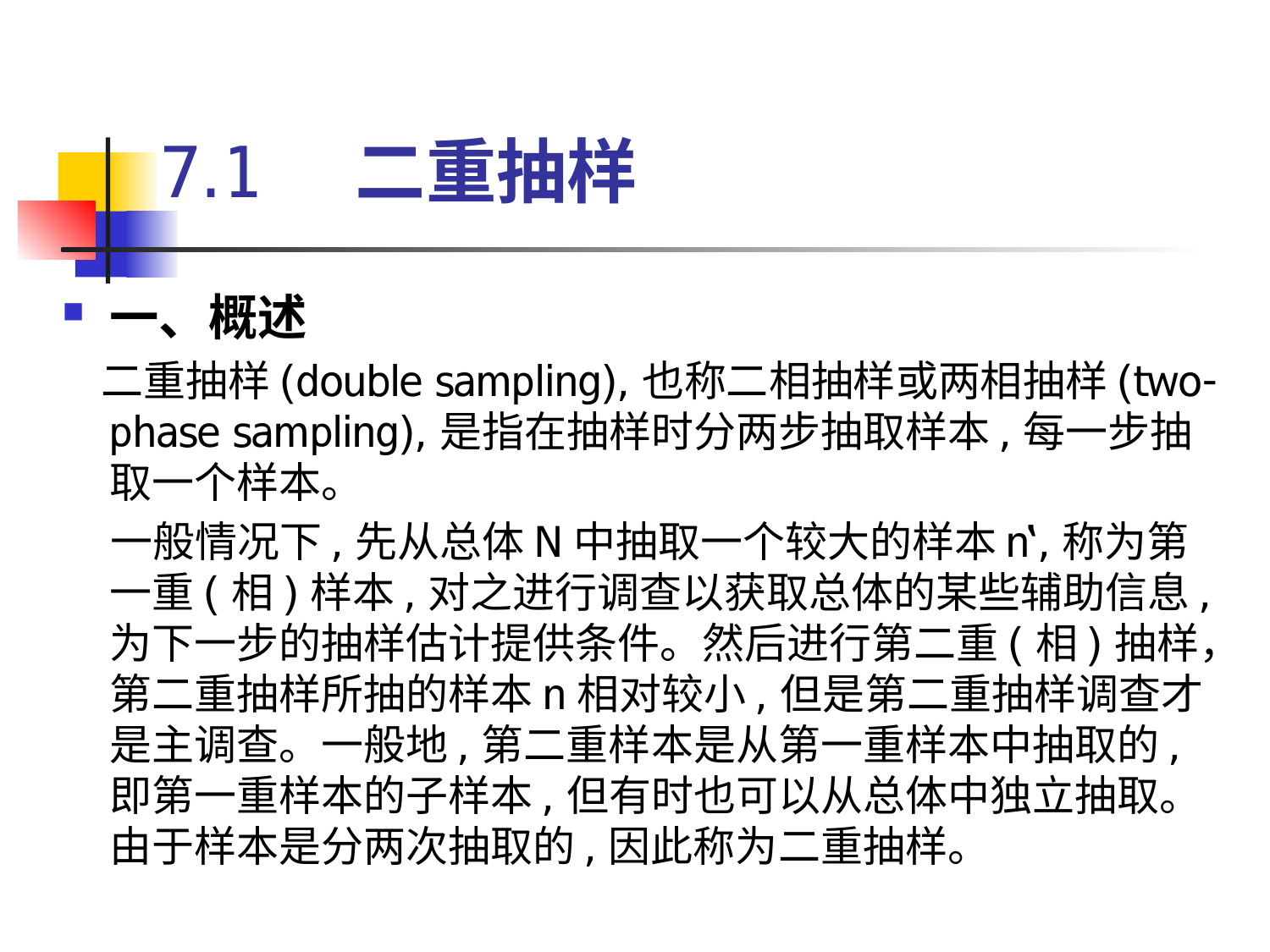

# 7.1　二重抽样
一、概述
   二重抽样(double sampling),也称二相抽样或两相抽样(two-phase sampling),是指在抽样时分两步抽取样本,每一步抽取一个样本。
    一般情况下,先从总体N中抽取一个较大的样本n‘,称为第一重(相)样本,对之进行调查以获取总体的某些辅助信息,为下一步的抽样估计提供条件。然后进行第二重(相)抽样，第二重抽样所抽的样本n相对较小,但是第二重抽样调查才是主调查。一般地,第二重样本是从第一重样本中抽取的,即第一重样本的子样本,但有时也可以从总体中独立抽取。由于样本是分两次抽取的,因此称为二重抽样。